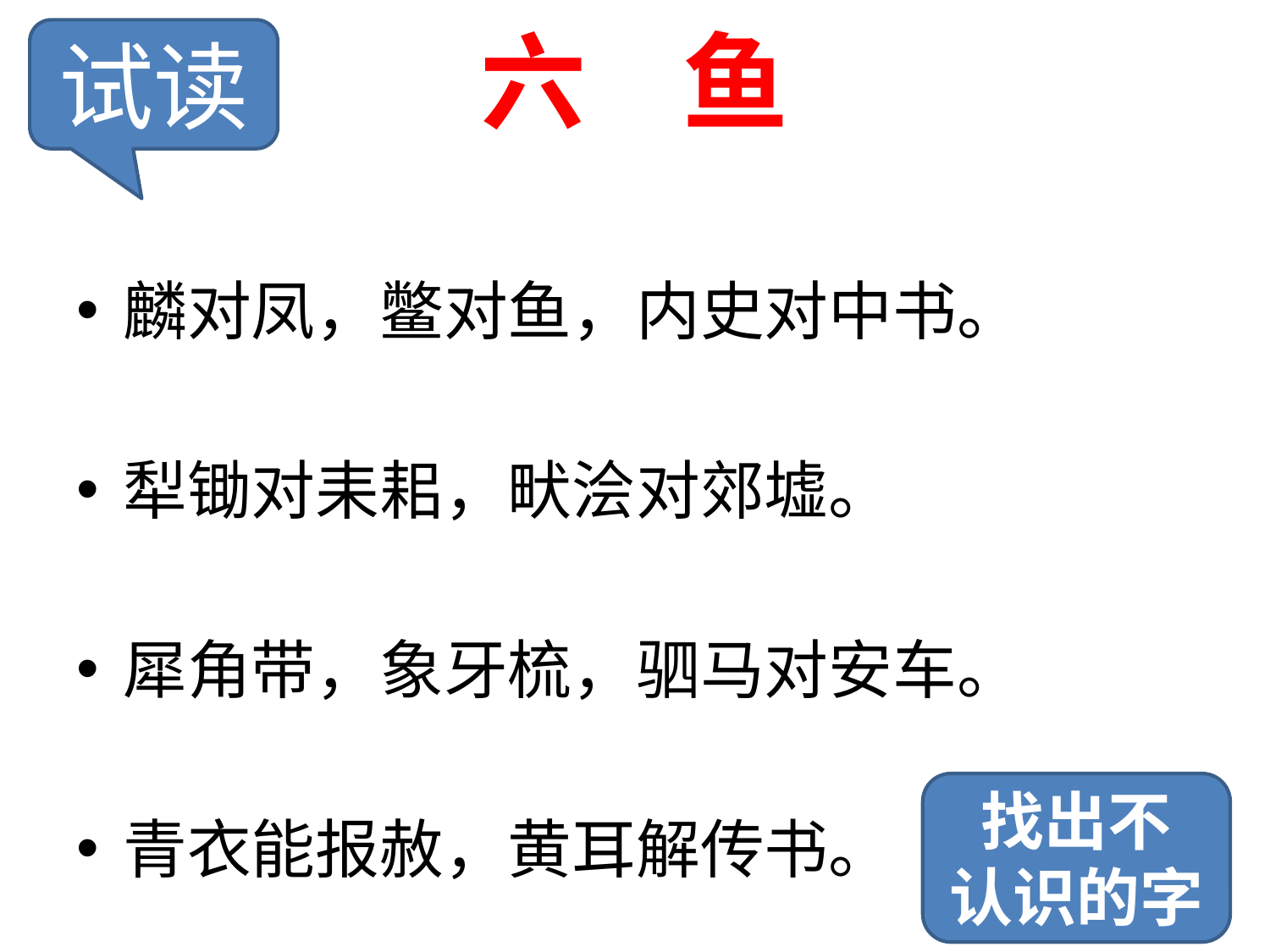

# 六    鱼
试读
麟对凤，鳖对鱼，内史对中书。

犁锄对耒耜，畎浍对郊墟。

犀角带，象牙梳，驷马对安车。

青衣能报赦，黄耳解传书。
找出不
认识的字